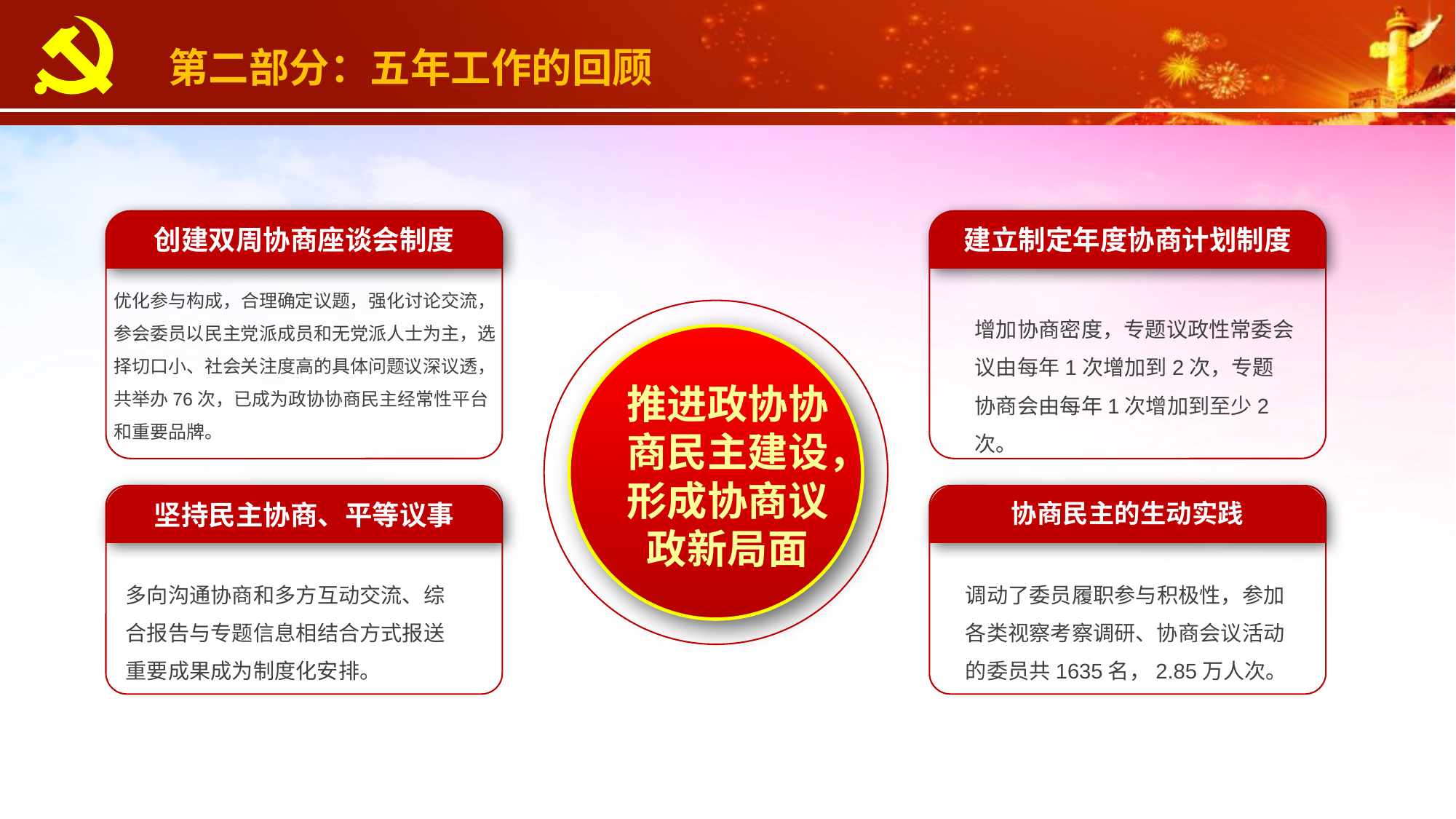

第二部分：五年工作的回顾

创建双周协商座谈会制度
建立制定年度协商计划制度
优化参与构成，合理确定议题，强化讨论交流，参会委员以民主党派成员和无党派人士为主，选择切口小、社会关注度高的具体问题议深议透，共举办76次，已成为政协协商民主经常性平台和重要品牌。
增加协商密度，专题议政性常委会议由每年1次增加到2次，专题协商会由每年1次增加到至少2次。

推进政协协商民主建设，形成协商议政新局面

坚持民主协商、平等议事
协商民主的生动实践
多向沟通协商和多方互动交流、综合报告与专题信息相结合方式报送重要成果成为制度化安排。
调动了委员履职参与积极性，参加各类视察考察调研、协商会议活动的委员共1635名，2.85万人次。